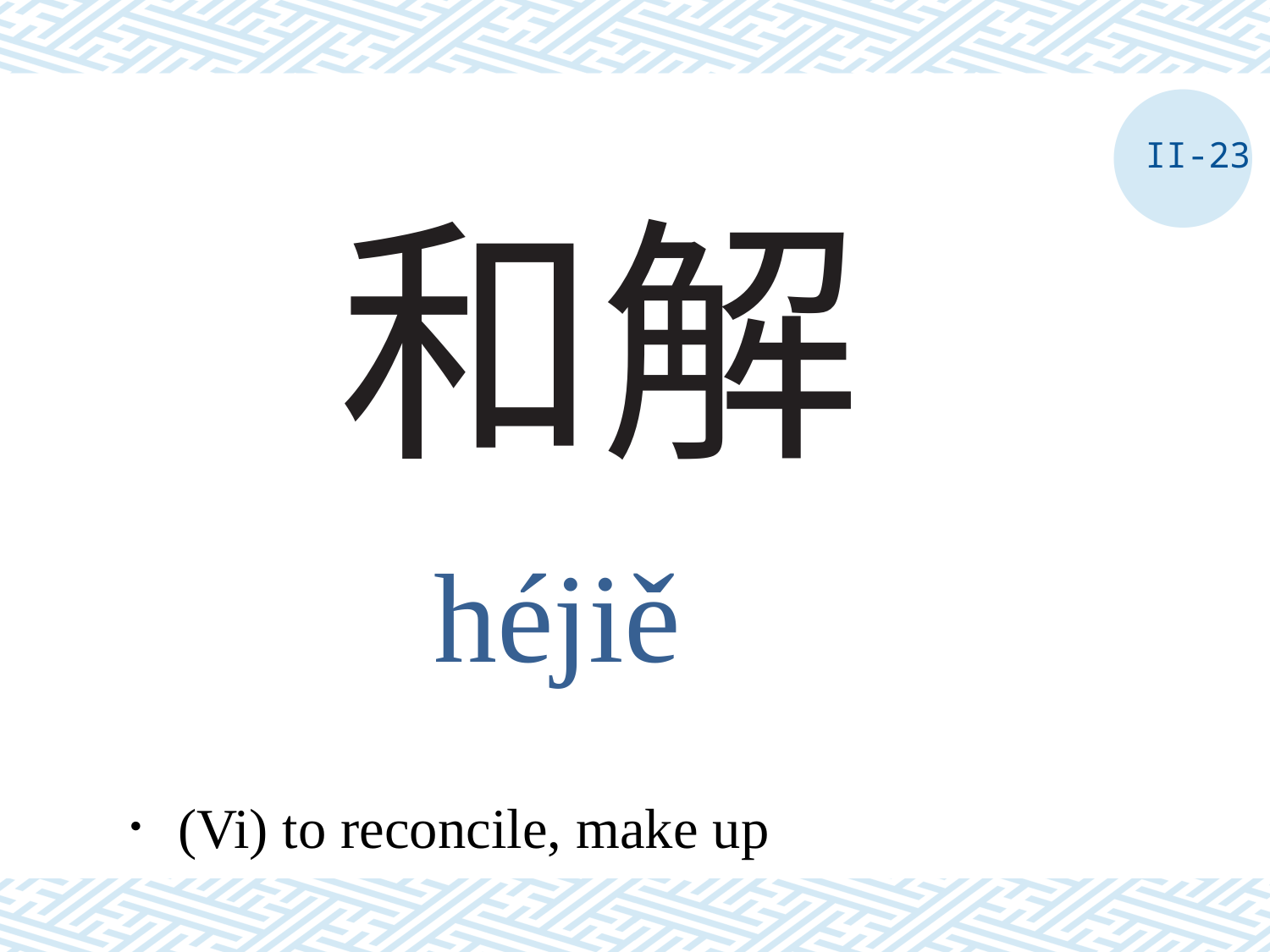

II-23

# 和解
héjiě
．(Vi) to reconcile, make up